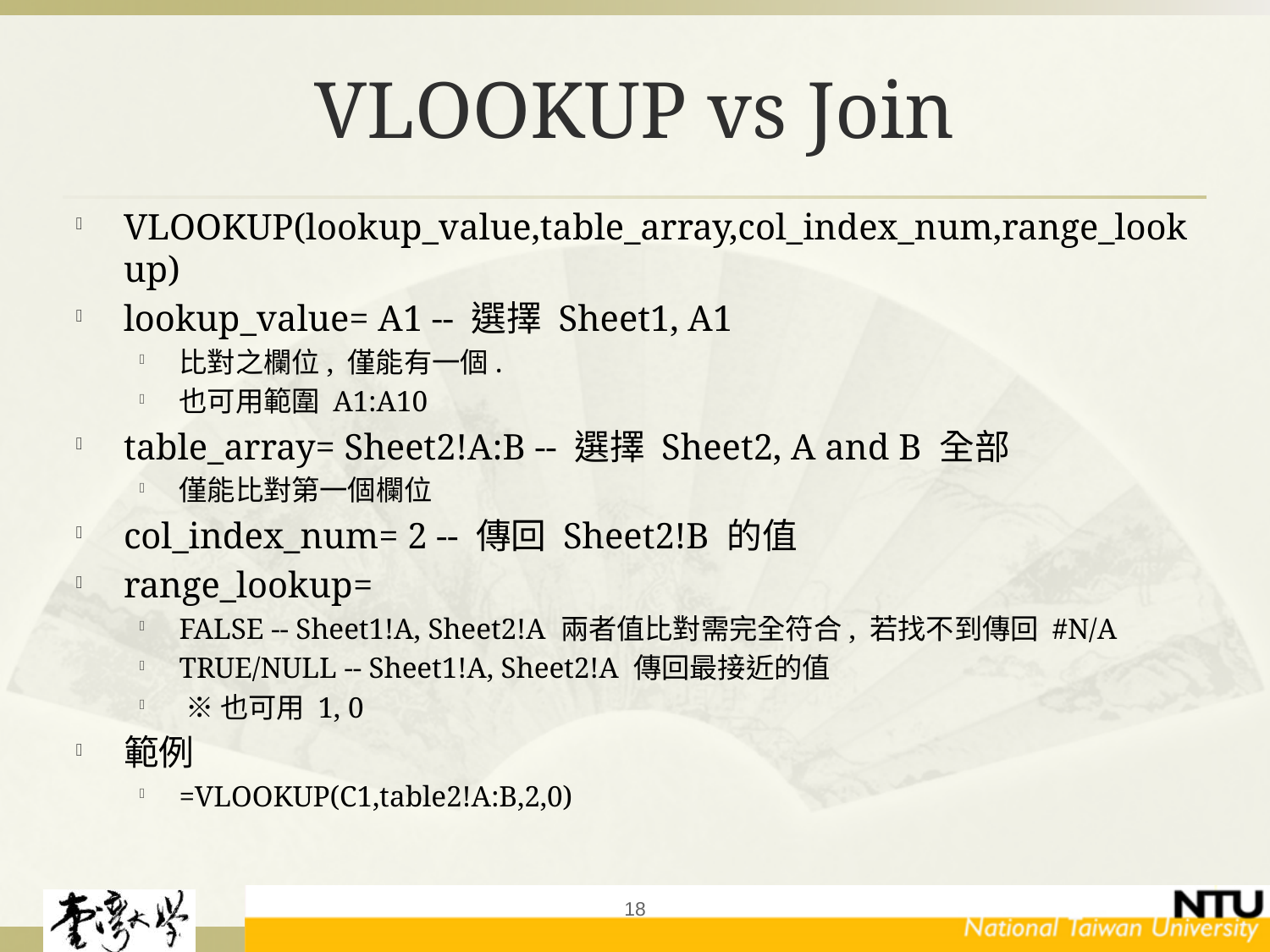

# VLOOKUP vs Join
VLOOKUP(lookup_value,table_array,col_index_num,range_lookup)
lookup_value= A1 -- 選擇 Sheet1, A1
比對之欄位, 僅能有一個.
也可用範圍 A1:A10
table_array= Sheet2!A:B -- 選擇 Sheet2, A and B 全部
僅能比對第一個欄位
col_index_num= 2 -- 傳回 Sheet2!B 的值
range_lookup=
FALSE -- Sheet1!A, Sheet2!A 兩者值比對需完全符合, 若找不到傳回 #N/A
TRUE/NULL -- Sheet1!A, Sheet2!A 傳回最接近的值
 ※也可用 1, 0
範例
=VLOOKUP(C1,table2!A:B,2,0)
18